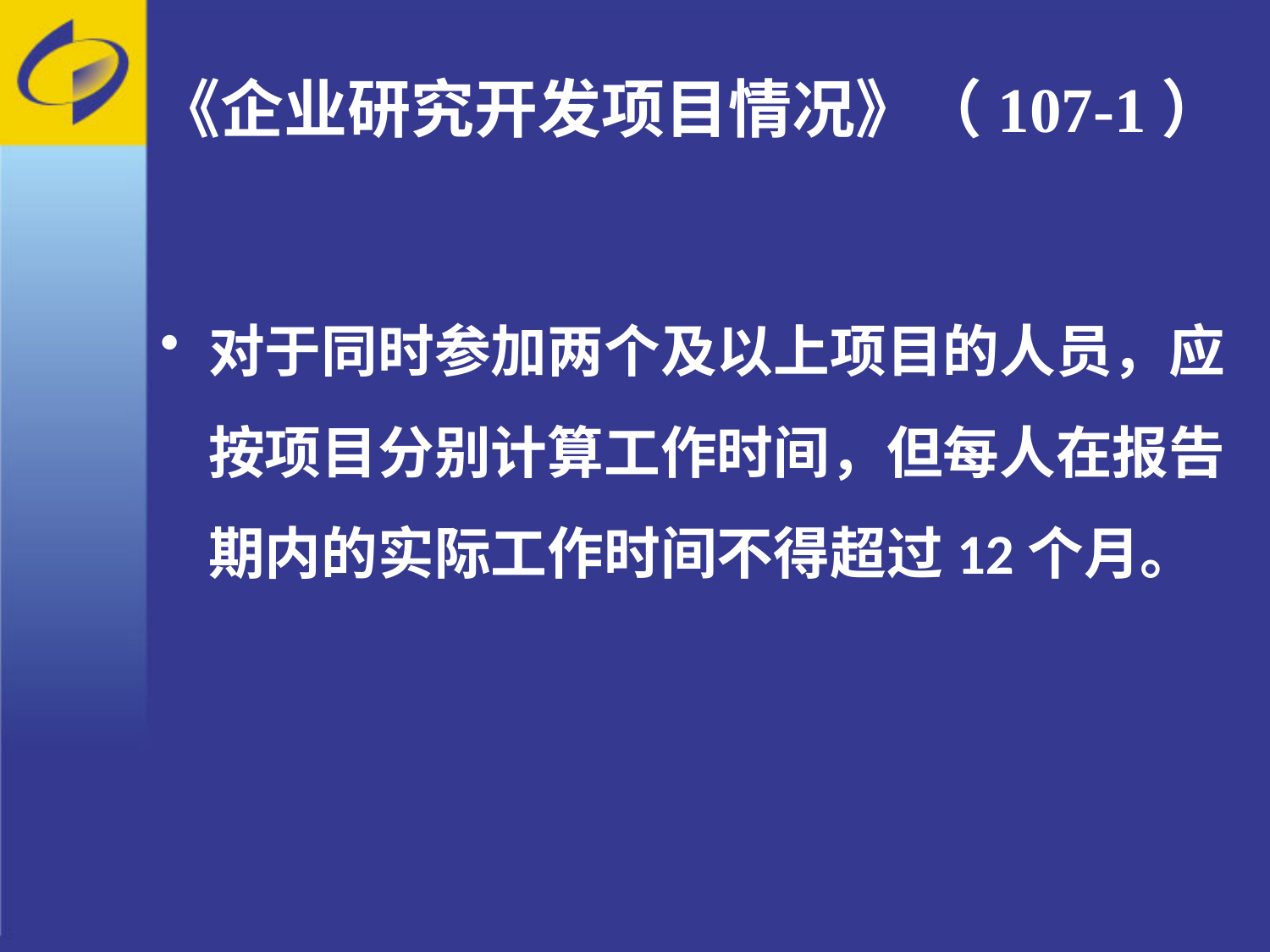

《企业研究开发项目情况》（107-1）
对于同时参加两个及以上项目的人员，应按项目分别计算工作时间，但每人在报告期内的实际工作时间不得超过12个月。